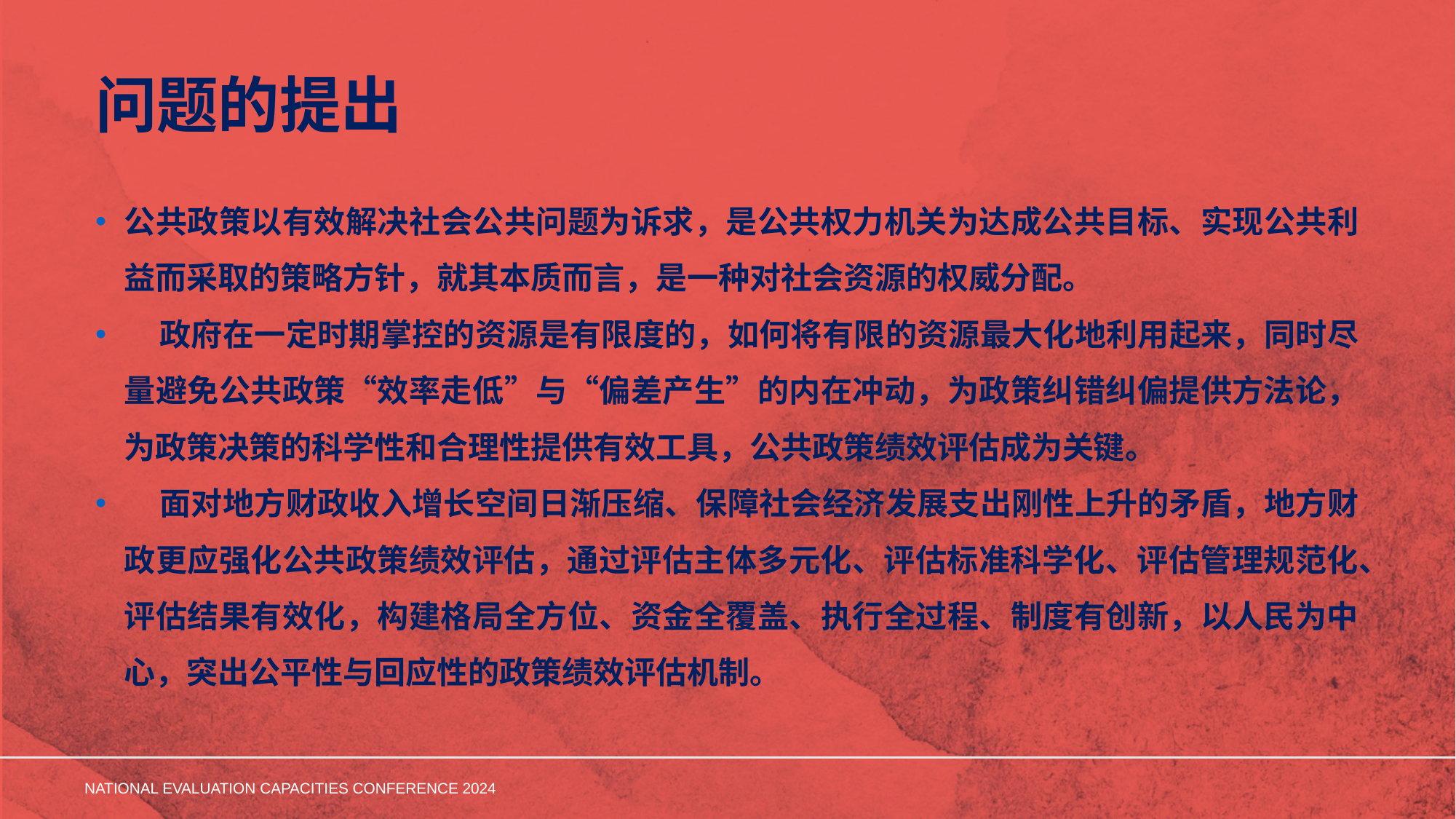

# 问题的提出
公共政策以有效解决社会公共问题为诉求，是公共权力机关为达成公共目标、实现公共利益而采取的策略方针，就其本质而言，是一种对社会资源的权威分配。
    政府在一定时期掌控的资源是有限度的，如何将有限的资源最大化地利用起来，同时尽量避免公共政策“效率走低”与“偏差产生”的内在冲动，为政策纠错纠偏提供方法论，为政策决策的科学性和合理性提供有效工具，公共政策绩效评估成为关键。
    面对地方财政收入增长空间日渐压缩、保障社会经济发展支出刚性上升的矛盾，地方财政更应强化公共政策绩效评估，通过评估主体多元化、评估标准科学化、评估管理规范化、评估结果有效化，构建格局全方位、资金全覆盖、执行全过程、制度有创新，以人民为中心，突出公平性与回应性的政策绩效评估机制。